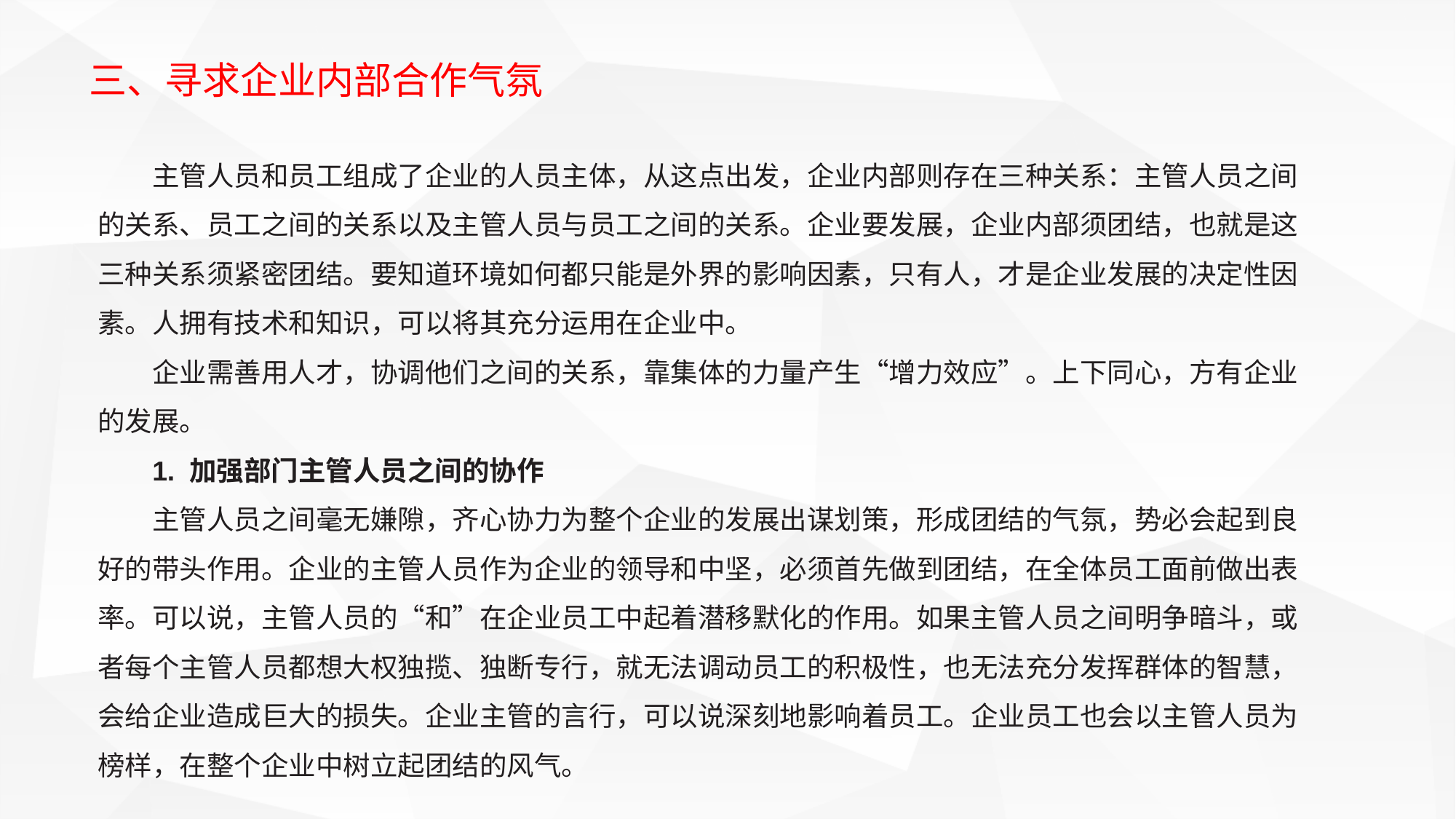

三、寻求企业内部合作气氛
主管人员和员工组成了企业的人员主体，从这点出发，企业内部则存在三种关系：主管人员之间的关系、员工之间的关系以及主管人员与员工之间的关系。企业要发展，企业内部须团结，也就是这三种关系须紧密团结。要知道环境如何都只能是外界的影响因素，只有人，才是企业发展的决定性因素。人拥有技术和知识，可以将其充分运用在企业中。
企业需善用人才，协调他们之间的关系，靠集体的力量产生“增力效应”。上下同心，方有企业的发展。
1. 加强部门主管人员之间的协作
主管人员之间毫无嫌隙，齐心协力为整个企业的发展出谋划策，形成团结的气氛，势必会起到良好的带头作用。企业的主管人员作为企业的领导和中坚，必须首先做到团结，在全体员工面前做出表率。可以说，主管人员的“和”在企业员工中起着潜移默化的作用。如果主管人员之间明争暗斗，或者每个主管人员都想大权独揽、独断专行，就无法调动员工的积极性，也无法充分发挥群体的智慧，会给企业造成巨大的损失。企业主管的言行，可以说深刻地影响着员工。企业员工也会以主管人员为榜样，在整个企业中树立起团结的风气。